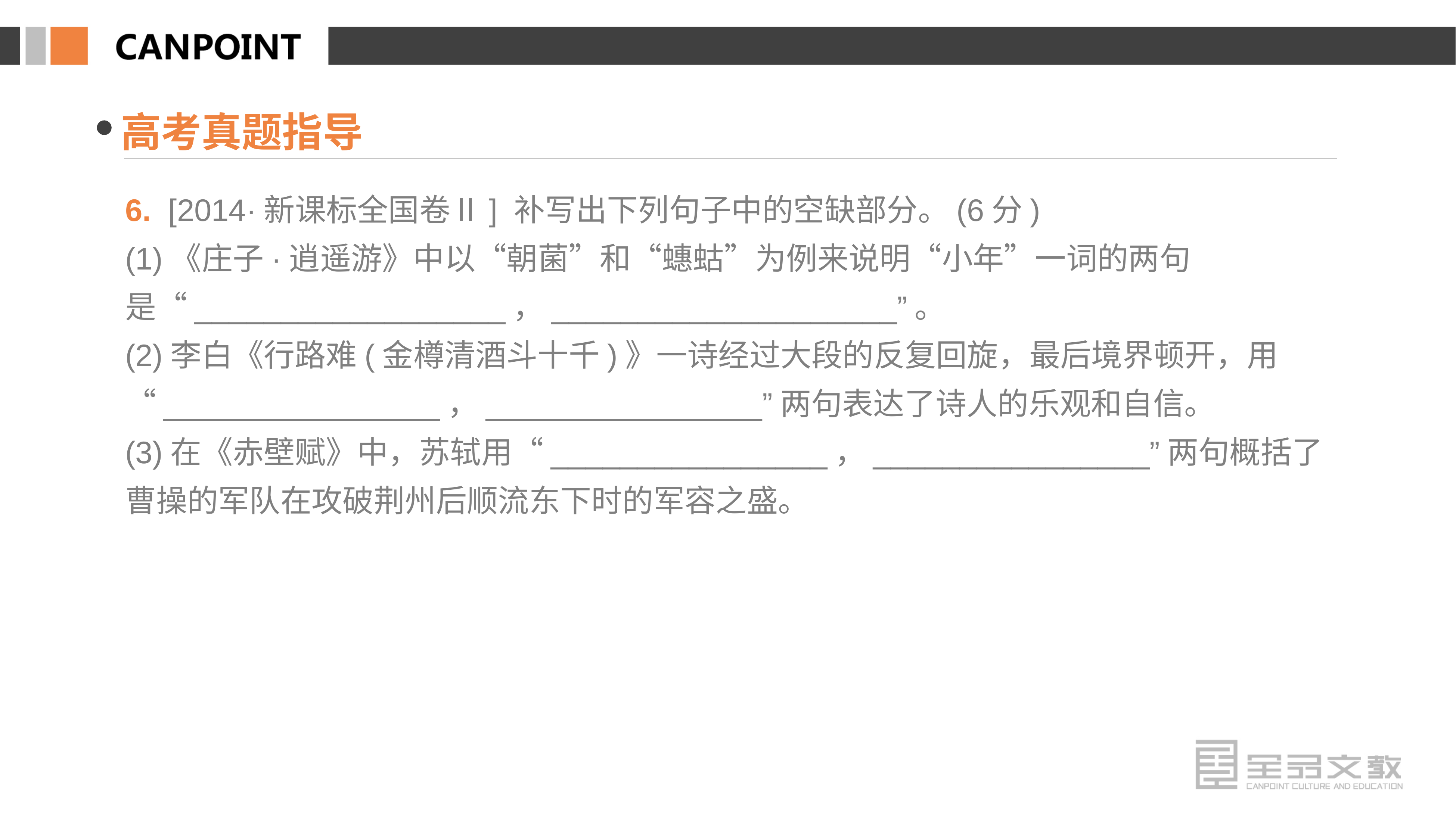

高考真题指导

6.  [2014·新课标全国卷Ⅱ] 补写出下列句子中的空缺部分。(6分)
(1)《庄子·逍遥游》中以“朝菌”和“蟪蛄”为例来说明“小年”一词的两句是“__________________，____________________”。
(2)李白《行路难(金樽清酒斗十千)》一诗经过大段的反复回旋，最后境界顿开，用“________________，________________”两句表达了诗人的乐观和自信。
(3)在《赤壁赋》中，苏轼用“________________，________________”两句概括了曹操的军队在攻破荆州后顺流东下时的军容之盛。